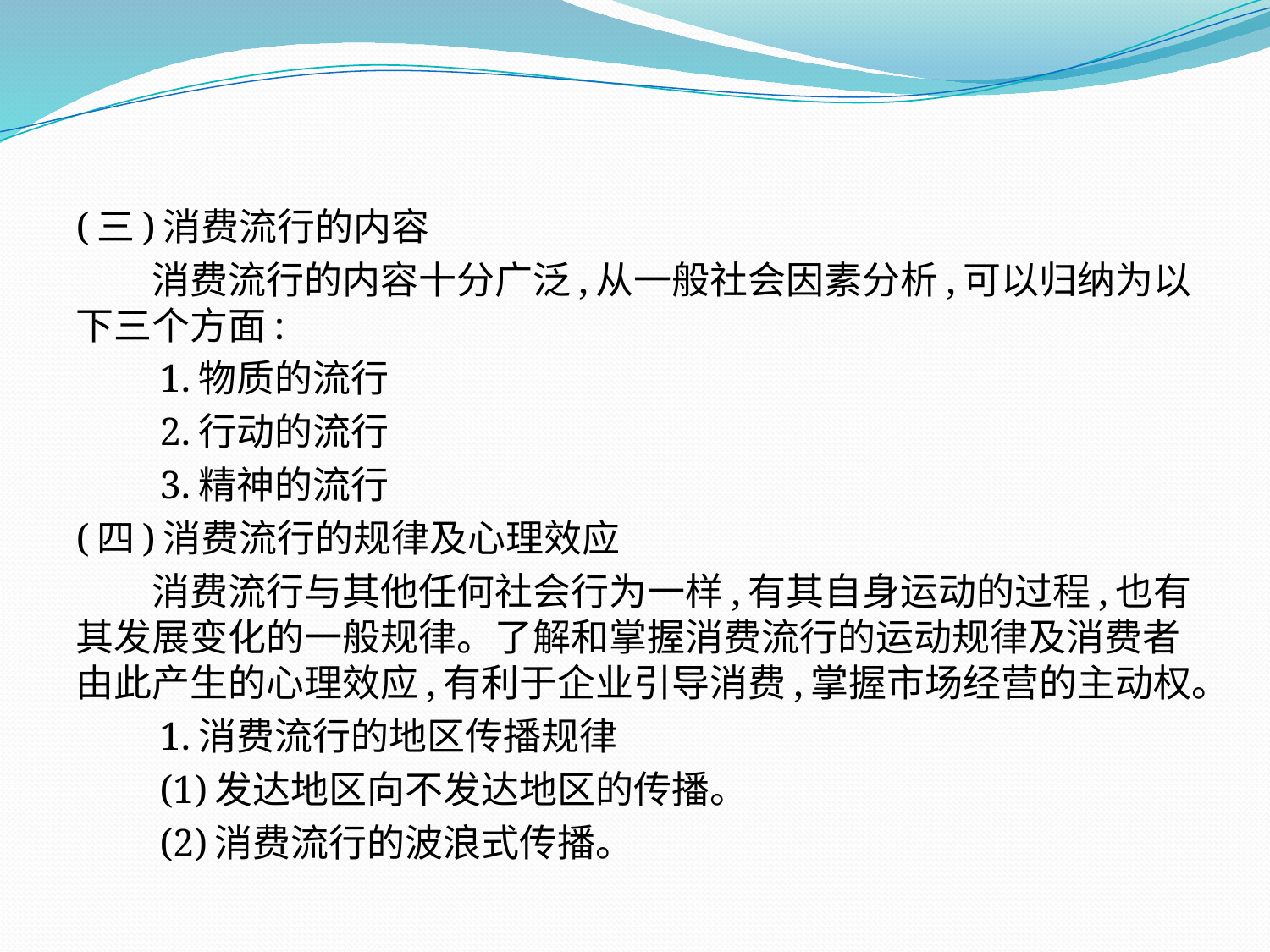

(三)消费流行的内容
　　消费流行的内容十分广泛,从一般社会因素分析,可以归纳为以下三个方面:
　　1.物质的流行
　　2.行动的流行
　　3.精神的流行
(四)消费流行的规律及心理效应
　　消费流行与其他任何社会行为一样,有其自身运动的过程,也有其发展变化的一般规律。了解和掌握消费流行的运动规律及消费者由此产生的心理效应,有利于企业引导消费,掌握市场经营的主动权。
　　1.消费流行的地区传播规律
　　(1)发达地区向不发达地区的传播。
　　(2)消费流行的波浪式传播。